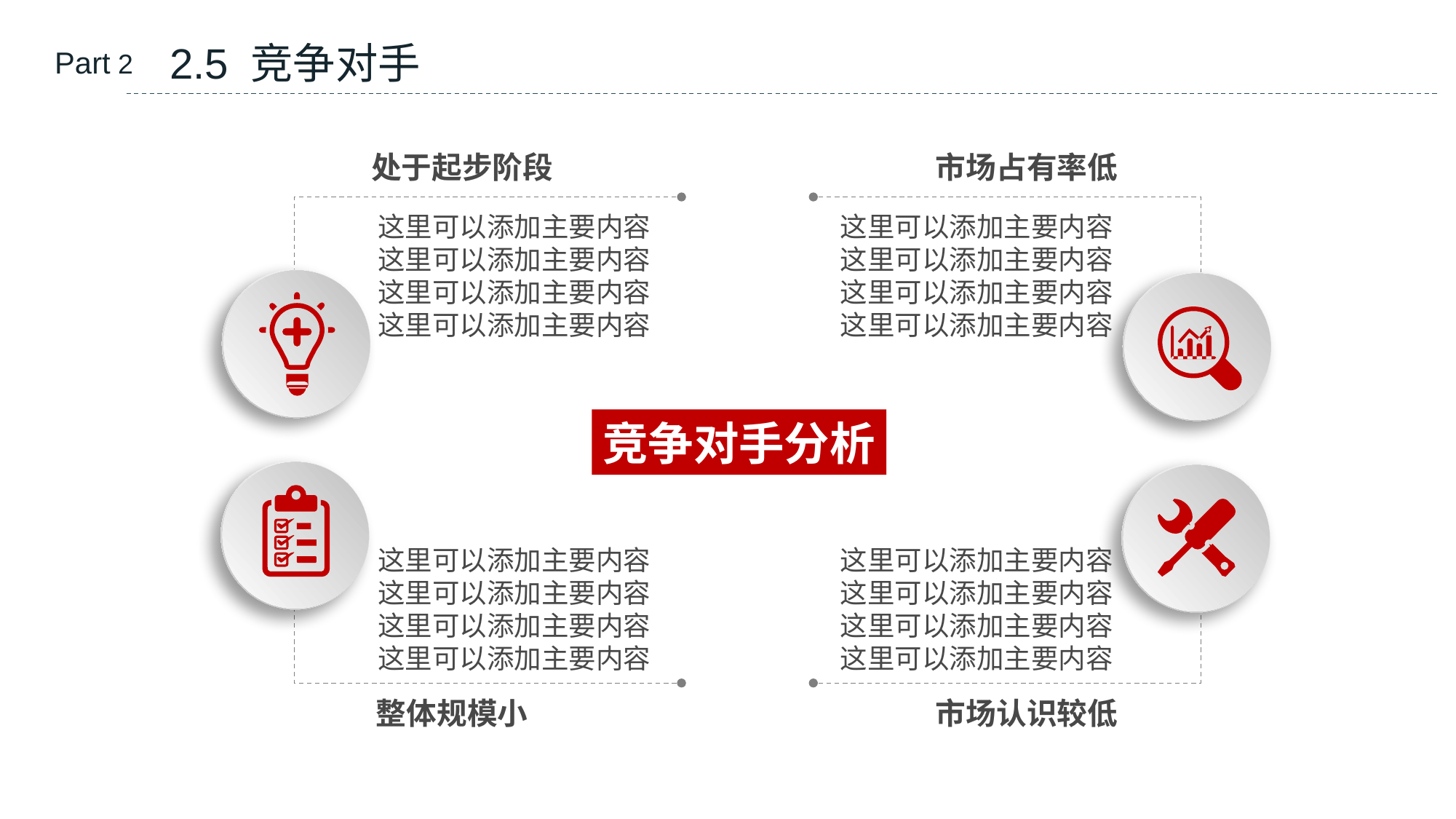

2.5 竞争对手
Part 2
处于起步阶段
市场占有率低

这里可以添加主要内容这里可以添加主要内容这里可以添加主要内容这里可以添加主要内容
这里可以添加主要内容这里可以添加主要内容这里可以添加主要内容这里可以添加主要内容

竞争对手分析

这里可以添加主要内容这里可以添加主要内容这里可以添加主要内容这里可以添加主要内容
这里可以添加主要内容这里可以添加主要内容这里可以添加主要内容这里可以添加主要内容

整体规模小
市场认识较低